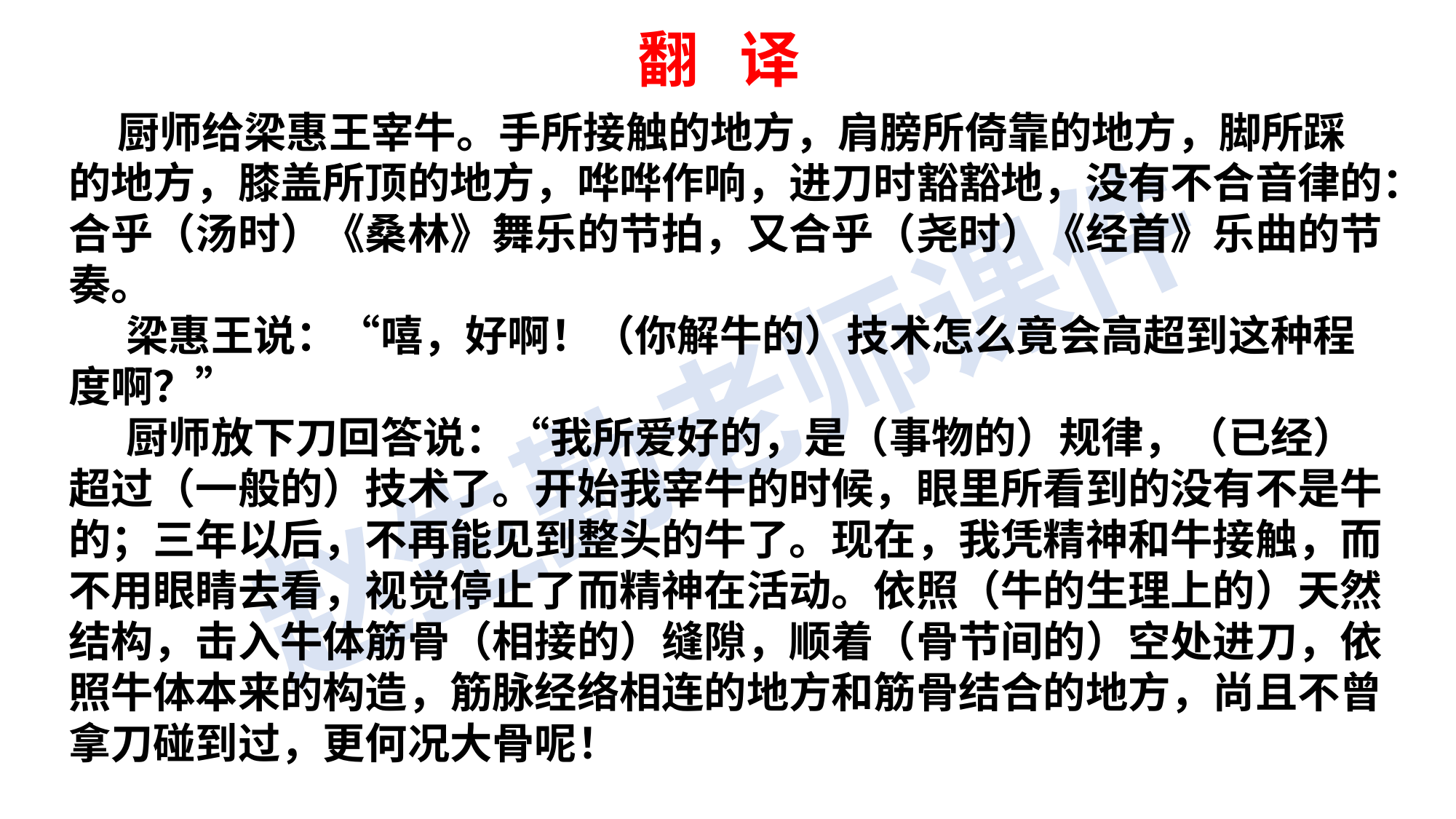

翻   译
    厨师给梁惠王宰牛。手所接触的地方，肩膀所倚靠的地方，脚所踩的地方，膝盖所顶的地方，哗哗作响，进刀时豁豁地，没有不合音律的：合乎（汤时）《桑林》舞乐的节拍，又合乎（尧时）《经首》乐曲的节奏。 
      梁惠王说：“嘻，好啊！（你解牛的）技术怎么竟会高超到这种程度啊？” 
      厨师放下刀回答说：“我所爱好的，是（事物的）规律，（已经）超过（一般的）技术了。开始我宰牛的时候，眼里所看到的没有不是牛的；三年以后，不再能见到整头的牛了。现在，我凭精神和牛接触，而不用眼睛去看，视觉停止了而精神在活动。依照（牛的生理上的）天然结构，击入牛体筋骨（相接的）缝隙，顺着（骨节间的）空处进刀，依照牛体本来的构造，筋脉经络相连的地方和筋骨结合的地方，尚且不曾拿刀碰到过，更何况大骨呢！